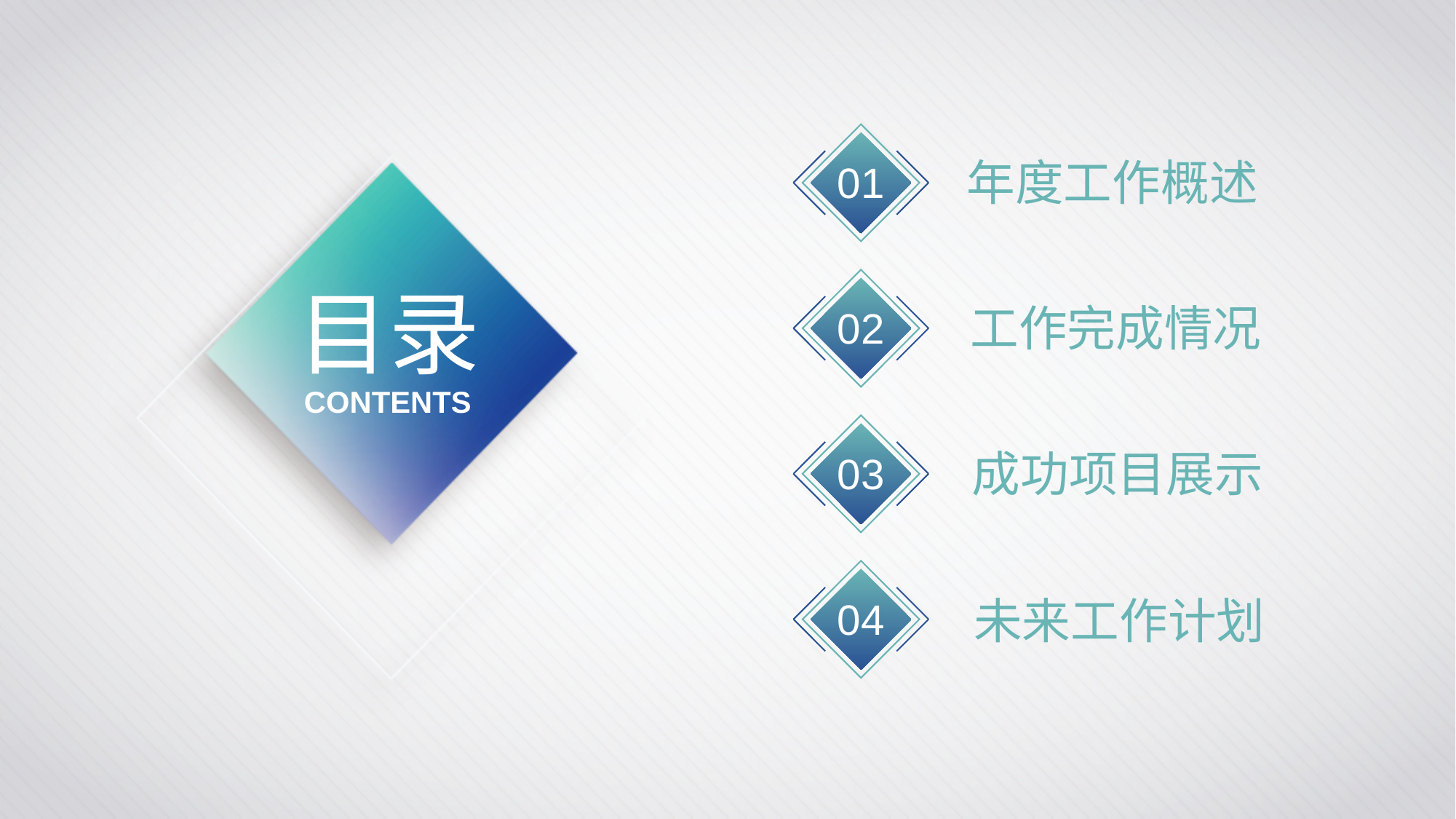

年度工作概述
01

目录
CONTENTS

工作完成情况
02

成功项目展示
03

未来工作计划
04